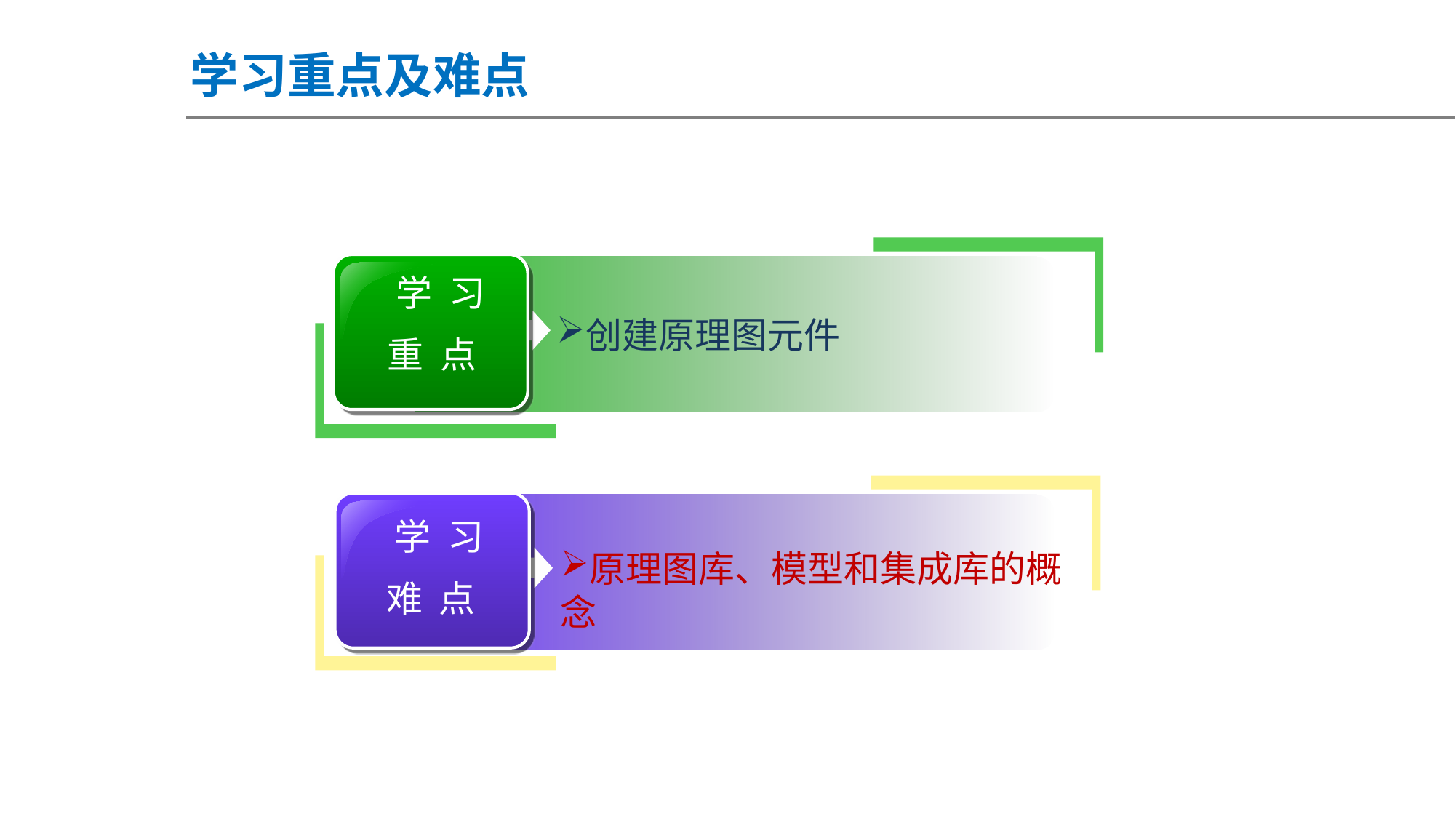

学习重点及难点

 学  习
重  点
创建原理图元件

 学  习
难  点
原理图库、模型和集成库的概念